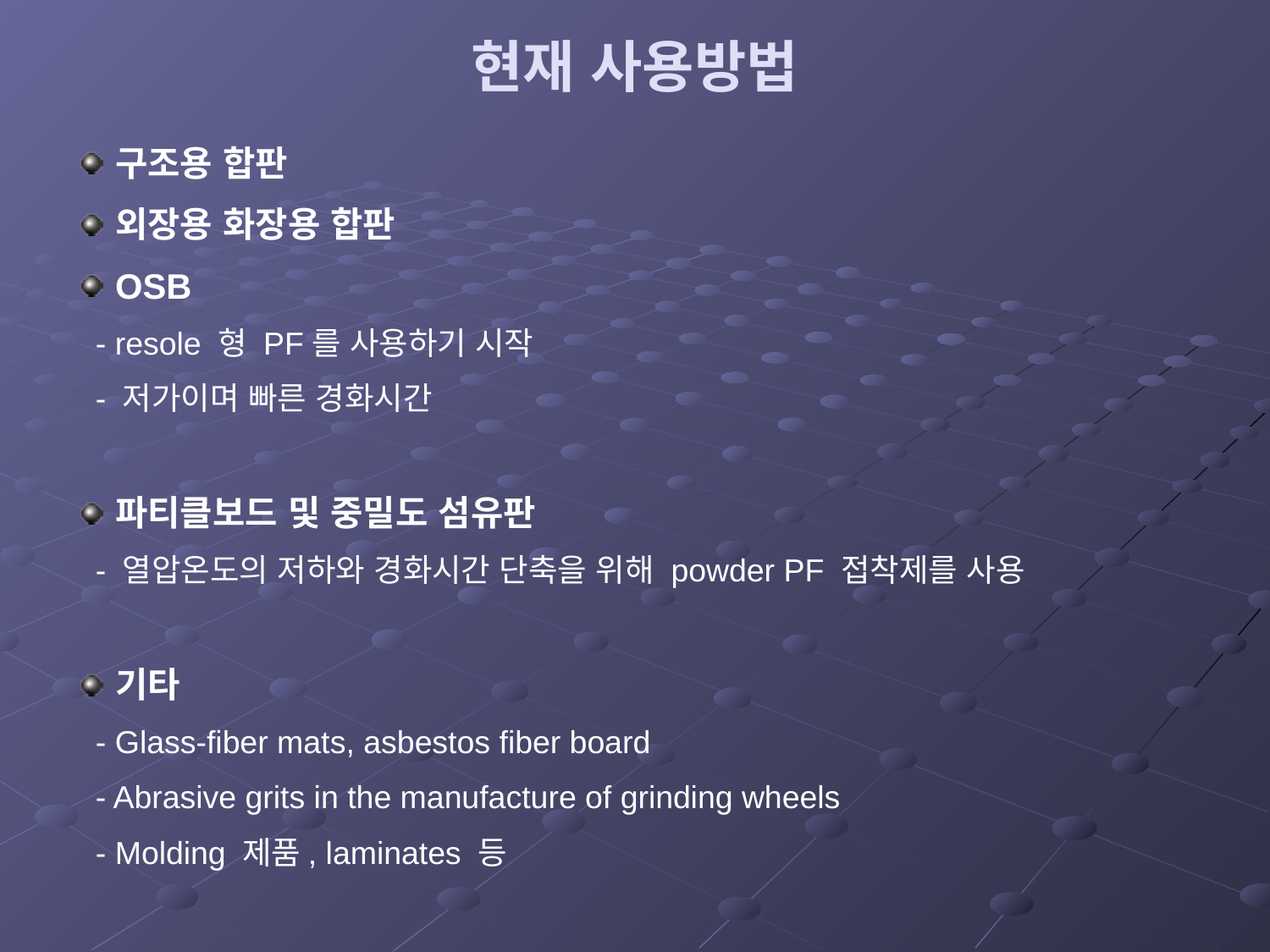

# 현재 사용방법
구조용 합판
외장용 화장용 합판
OSB
  - resole 형 PF를 사용하기 시작
  - 저가이며 빠른 경화시간

파티클보드 및 중밀도 섬유판
  - 열압온도의 저하와 경화시간 단축을 위해 powder PF 접착제를 사용

기타
  - Glass-fiber mats, asbestos fiber board
  - Abrasive grits in the manufacture of grinding wheels
  - Molding 제품, laminates 등